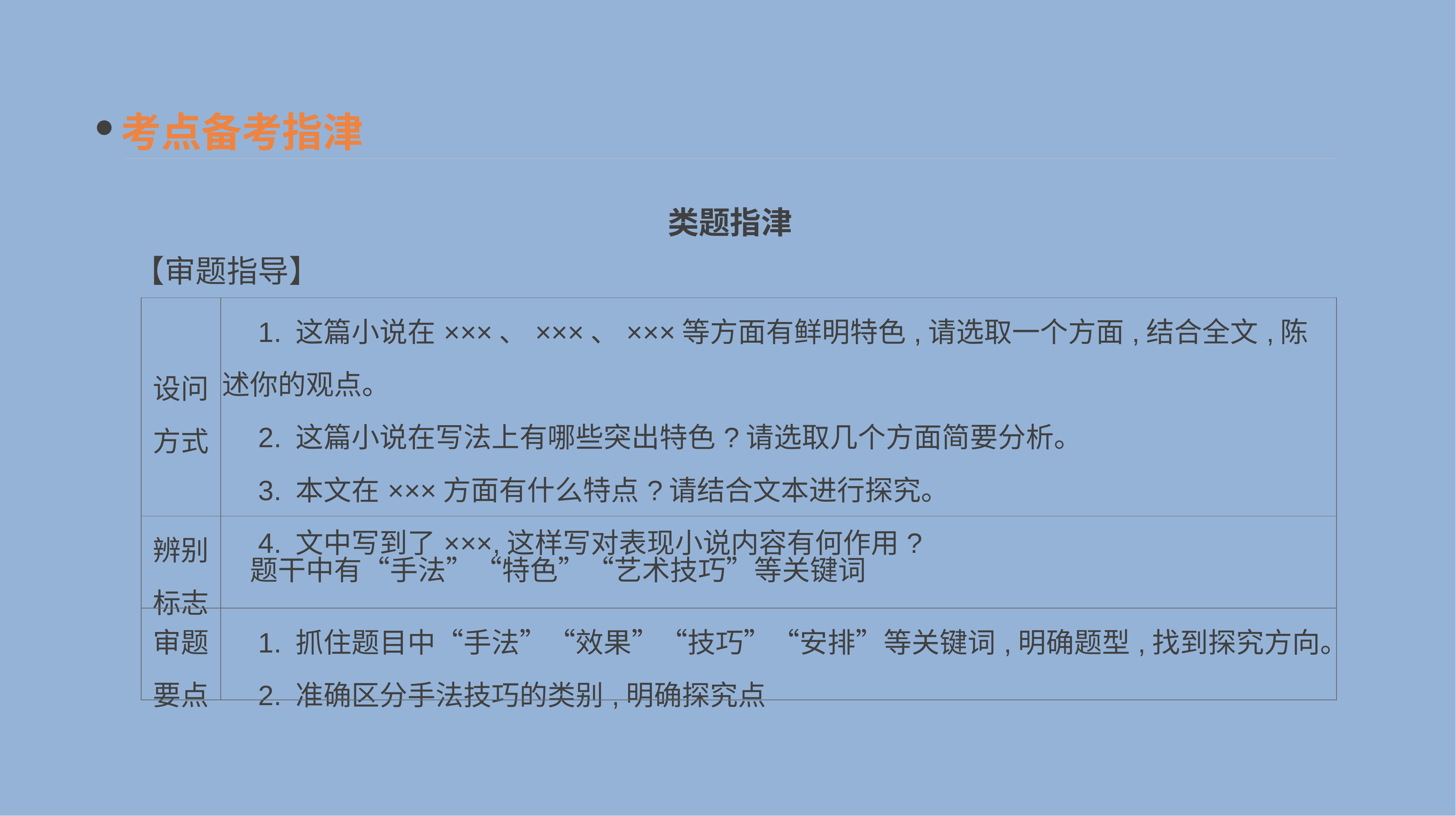

考点备考指津

类题指津
【审题指导】
| 设问 方式 | 1. 这篇小说在×××、×××、×××等方面有鲜明特色,请选取一个方面,结合全文,陈述你的观点。 　2. 这篇小说在写法上有哪些突出特色?请选取几个方面简要分析。 　3. 本文在×××方面有什么特点?请结合文本进行探究。 　4. 文中写到了×××,这样写对表现小说内容有何作用? |
| --- | --- |
| 辨别 标志 | 题干中有“手法”“特色”“艺术技巧”等关键词 |
| 审题 要点 | 1. 抓住题目中“手法”“效果”“技巧”“安排”等关键词,明确题型,找到探究方向。 　2. 准确区分手法技巧的类别,明确探究点 |